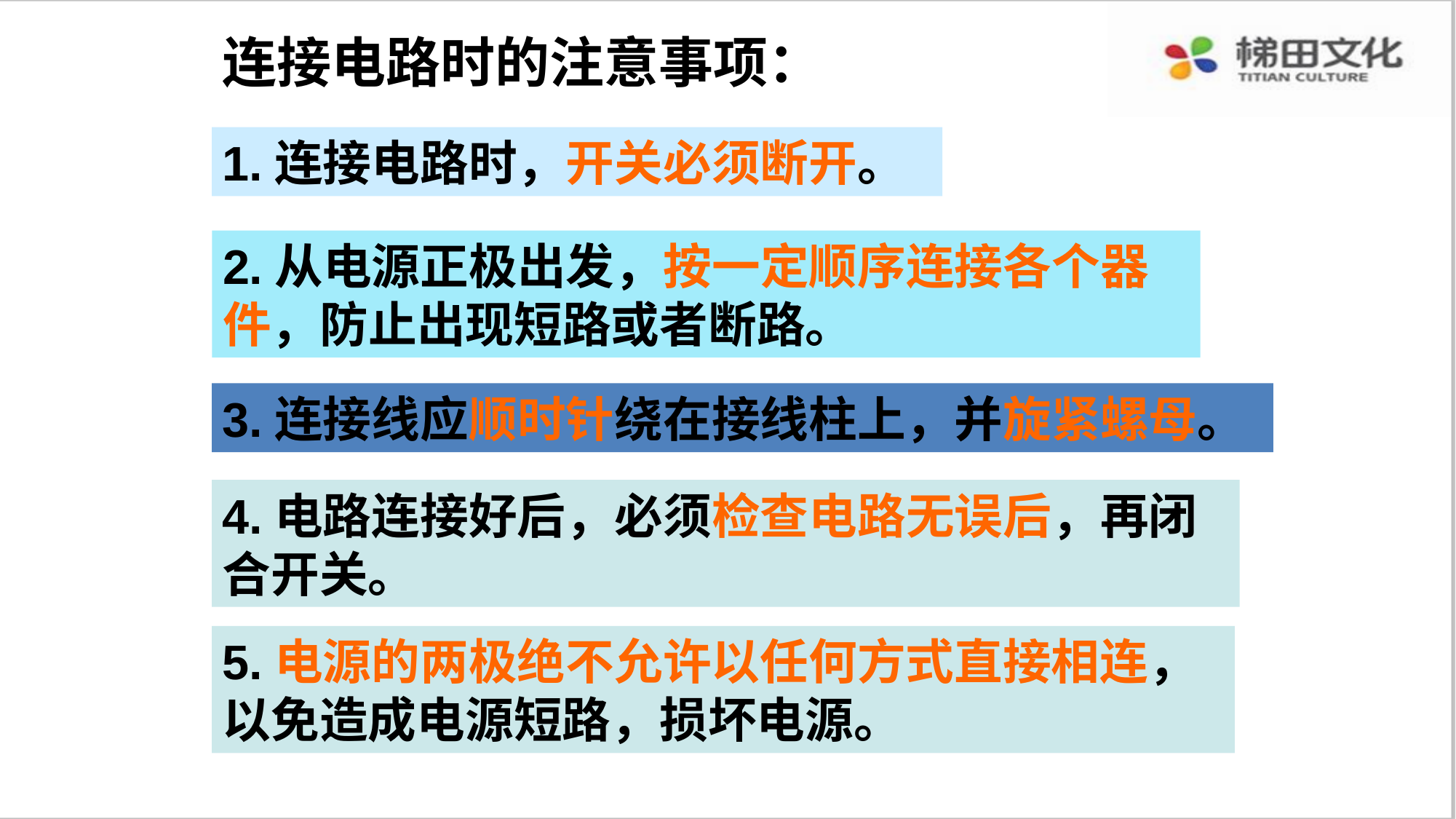

连接电路时的注意事项：
1.连接电路时，开关必须断开。
2.从电源正极出发，按一定顺序连接各个器件，防止出现短路或者断路。
3.连接线应顺时针绕在接线柱上，并旋紧螺母。
4.电路连接好后，必须检查电路无误后，再闭合开关。
5.电源的两极绝不允许以任何方式直接相连，以免造成电源短路，损坏电源。